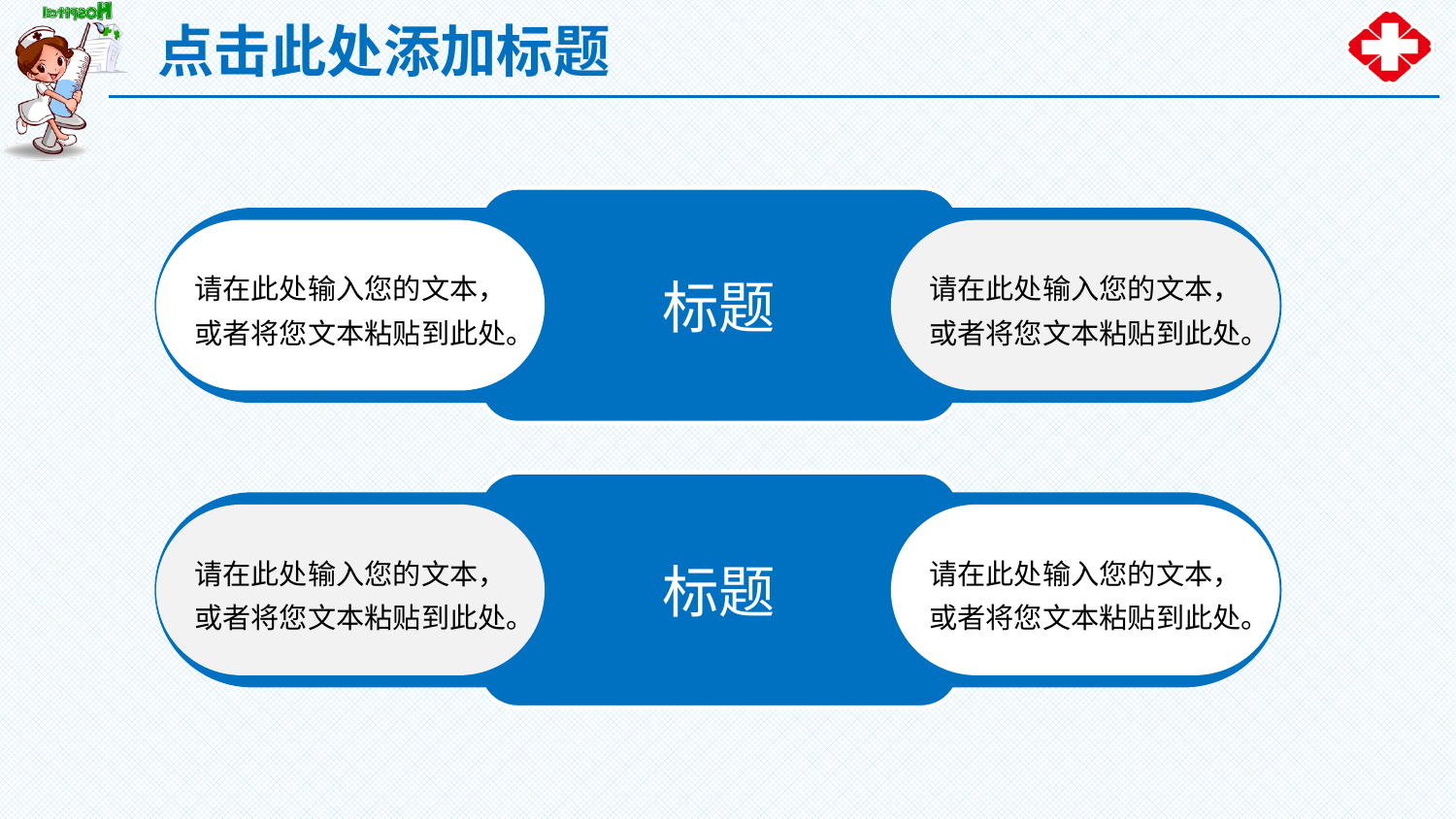

点击此处添加标题
标题

请在此处输入您的文本，或者将您文本粘贴到此处。

请在此处输入您的文本，或者将您文本粘贴到此处。
标题

请在此处输入您的文本，或者将您文本粘贴到此处。

请在此处输入您的文本，或者将您文本粘贴到此处。